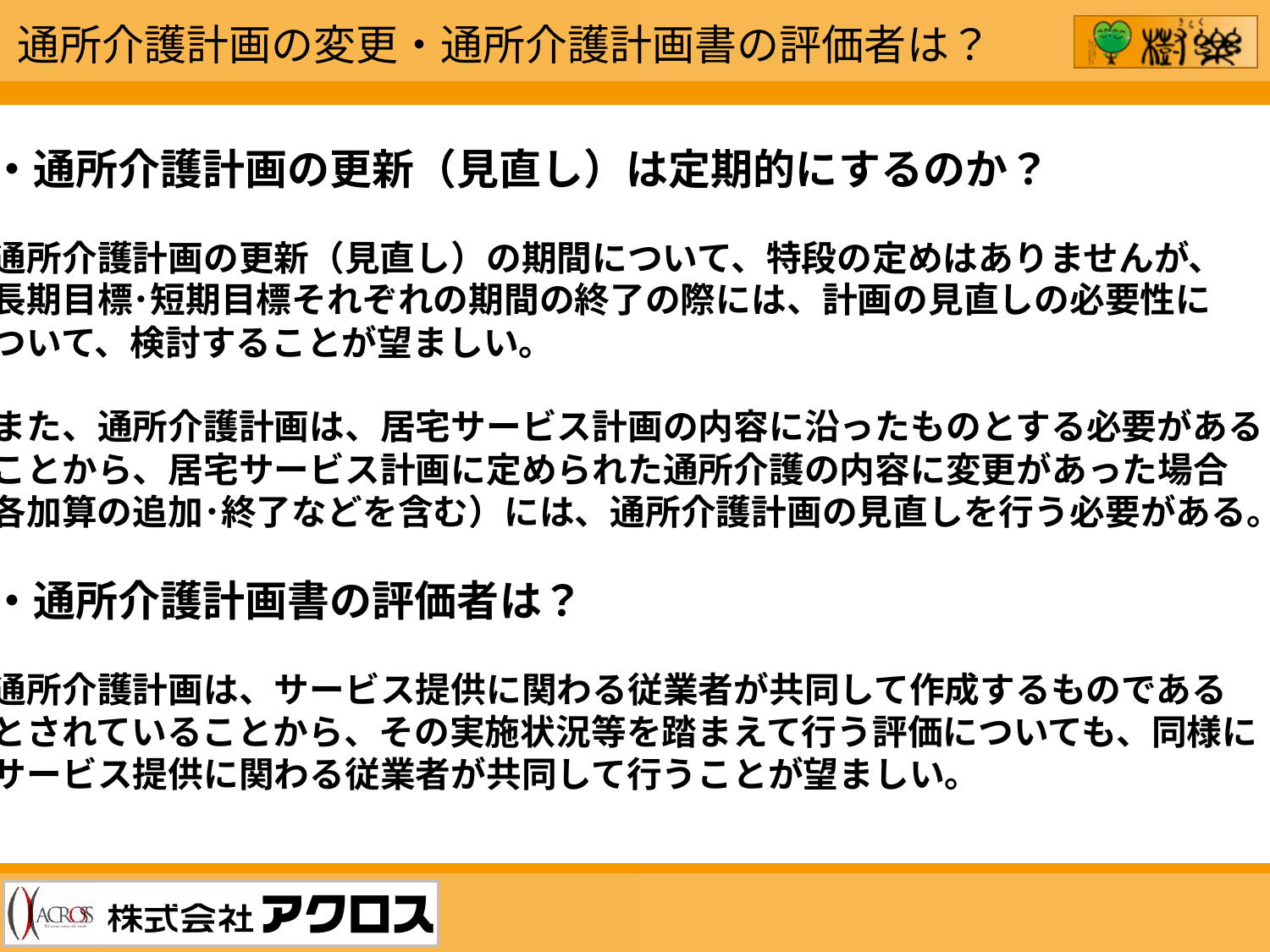

通所介護計画の変更・通所介護計画書の評価者は？
・通所介護計画の更新（見直し）は定期的にするのか？

通所介護計画の更新（見直し）の期間について、特段の定めはありませんが、
長期目標･短期目標それぞれの期間の終了の際には、計画の見直しの必要性に
ついて、検討することが望ましい。

また、通所介護計画は、居宅サービス計画の内容に沿ったものとする必要がある
ことから、居宅サービス計画に定められた通所介護の内容に変更があった場合
各加算の追加･終了などを含む）には、通所介護計画の見直しを行う必要がある。

・通所介護計画書の評価者は？

通所介護計画は、サービス提供に関わる従業者が共同して作成するものである
とされていることから、その実施状況等を踏まえて行う評価についても、同様に
サービス提供に関わる従業者が共同して行うことが望ましい。